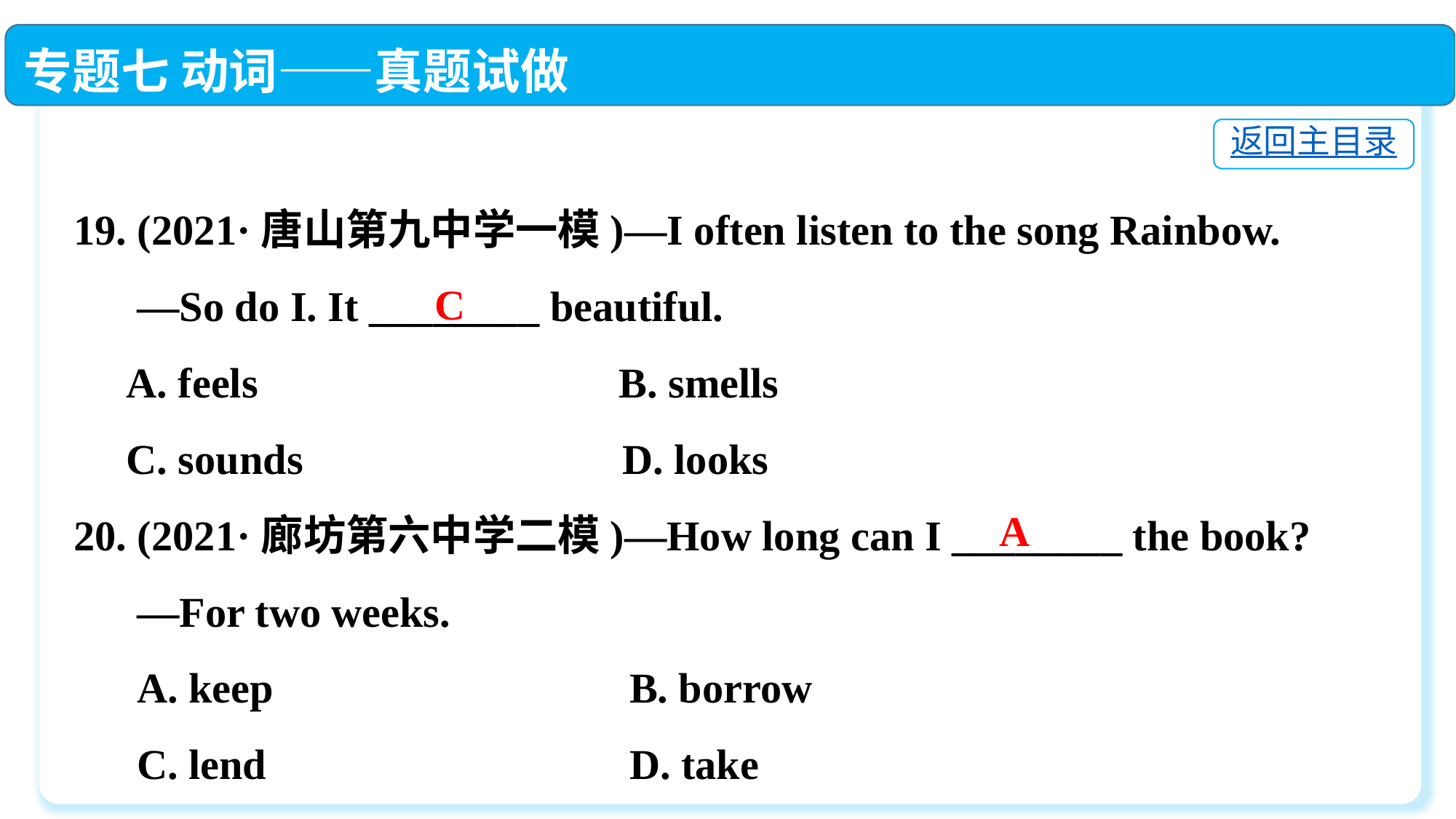

专题七 动词——真题试做

返回主目录
19. (2021·唐山第九中学一模)—I often listen to the song Rainbow.
      —So do I. It ________ beautiful.
     A. feels	                               B. smells
     C. sounds	                     D. looks
20. (2021·廊坊第六中学二模)—How long can I ________ the book?
      —For two weeks.
      A. keep	                                B. borrow
      C. lend	                                D. take
C
A